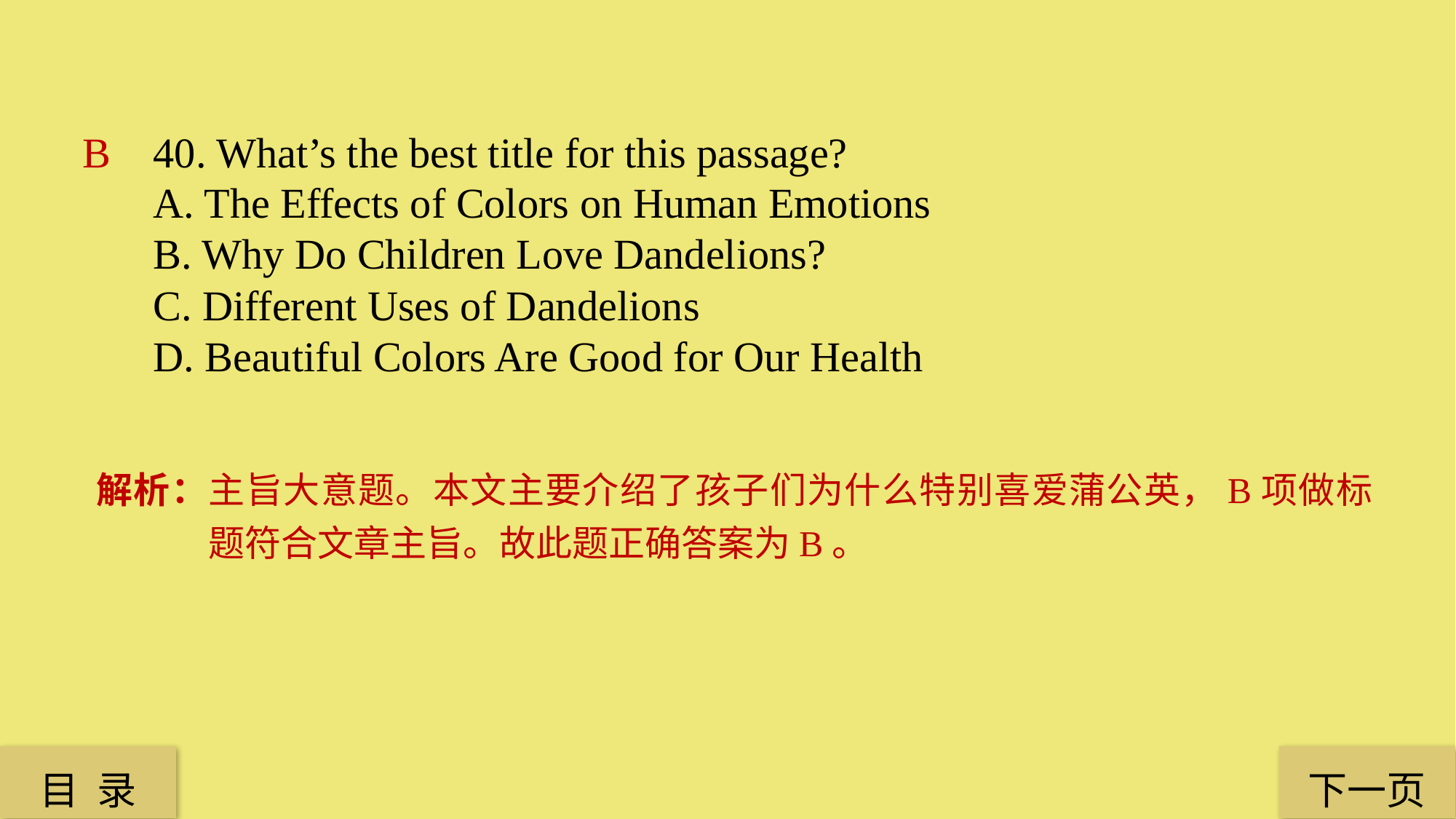

B
40. What’s the best title for this passage?
A. The Effects of Colors on Human Emotions
B. Why Do Children Love Dandelions?
C. Different Uses of Dandelions
D. Beautiful Colors Are Good for Our Health
解析：主旨大意题。本文主要介绍了孩子们为什么特别喜爱蒲公英，B项做标题符合文章主旨。故此题正确答案为B。